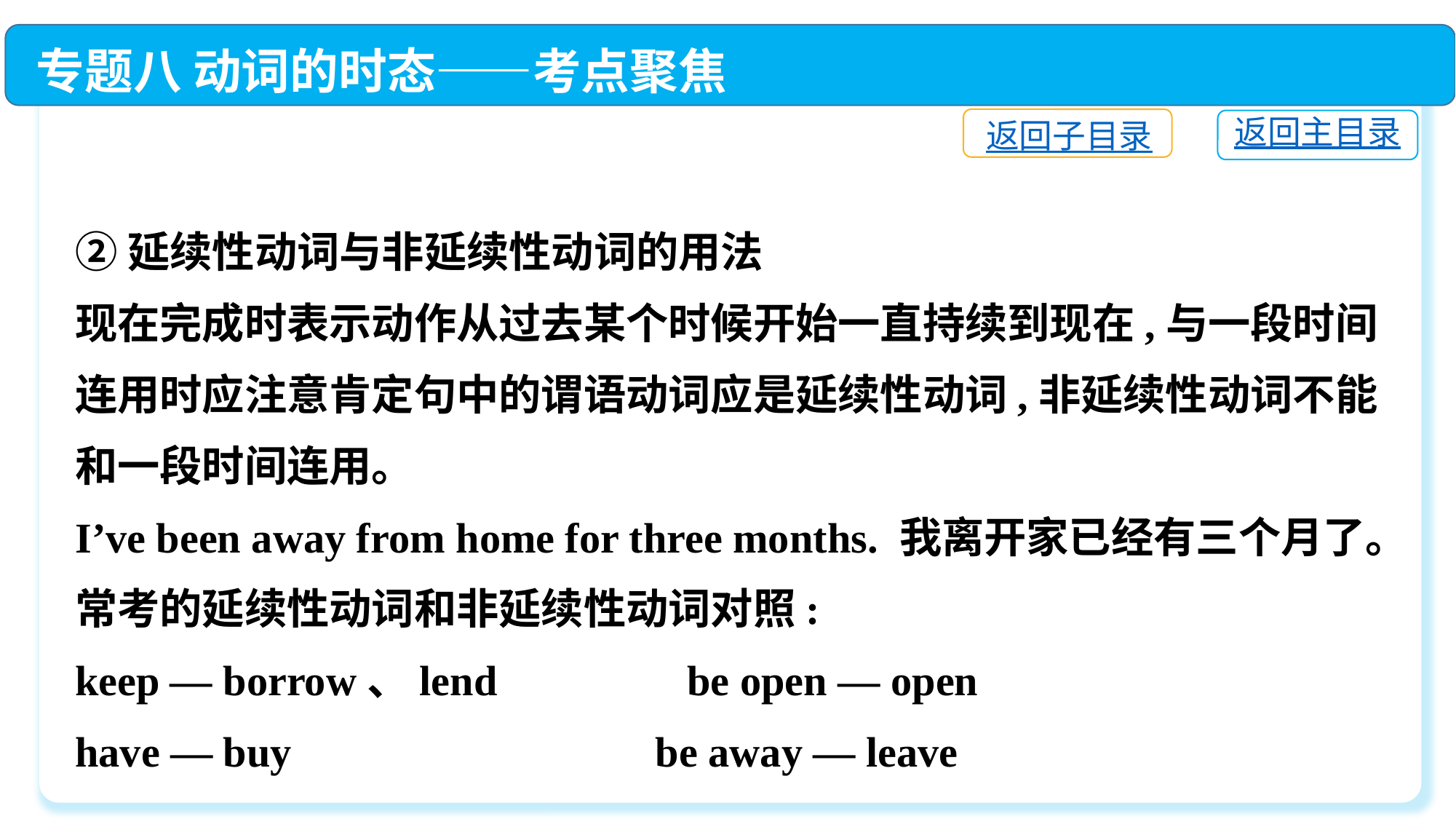

专题八 动词的时态——考点聚焦

返回子目录
返回主目录
②延续性动词与非延续性动词的用法
现在完成时表示动作从过去某个时候开始一直持续到现在,与一段时间连用时应注意肯定句中的谓语动词应是延续性动词,非延续性动词不能和一段时间连用。
I’ve been away from home for three months. 我离开家已经有三个月了。
常考的延续性动词和非延续性动词对照:
keep — borrow、lend　　　　be open — open
have — buy        	                        be away — leave